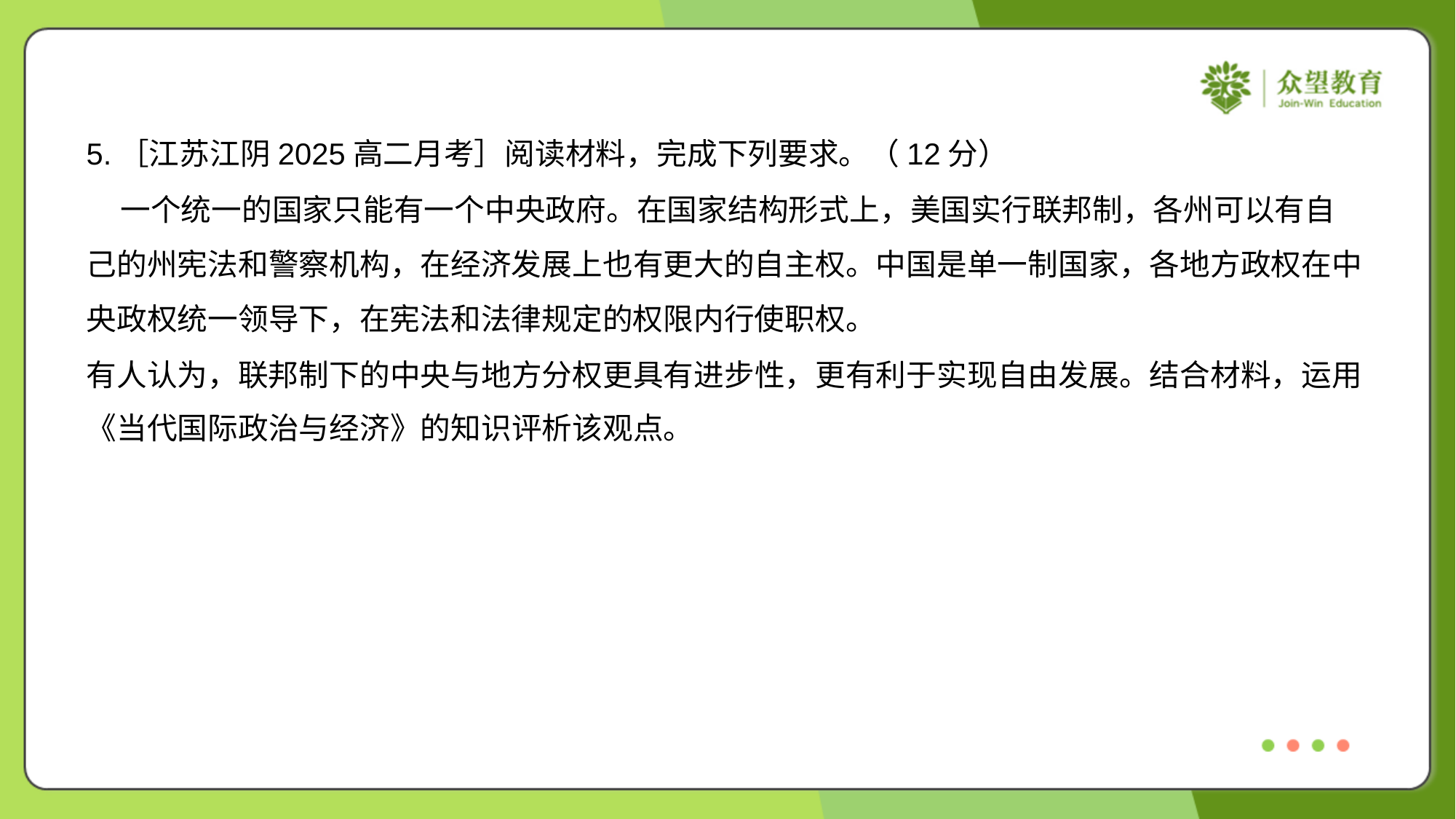

5.［江苏江阴2025高二月考］阅读材料，完成下列要求。（12分）
    一个统一的国家只能有一个中央政府。在国家结构形式上，美国实行联邦制，各州可以有自
己的州宪法和警察机构，在经济发展上也有更大的自主权。中国是单一制国家，各地方政权在中
央政权统一领导下，在宪法和法律规定的权限内行使职权。
有人认为，联邦制下的中央与地方分权更具有进步性，更有利于实现自由发展。结合材料，运用
《当代国际政治与经济》的知识评析该观点。